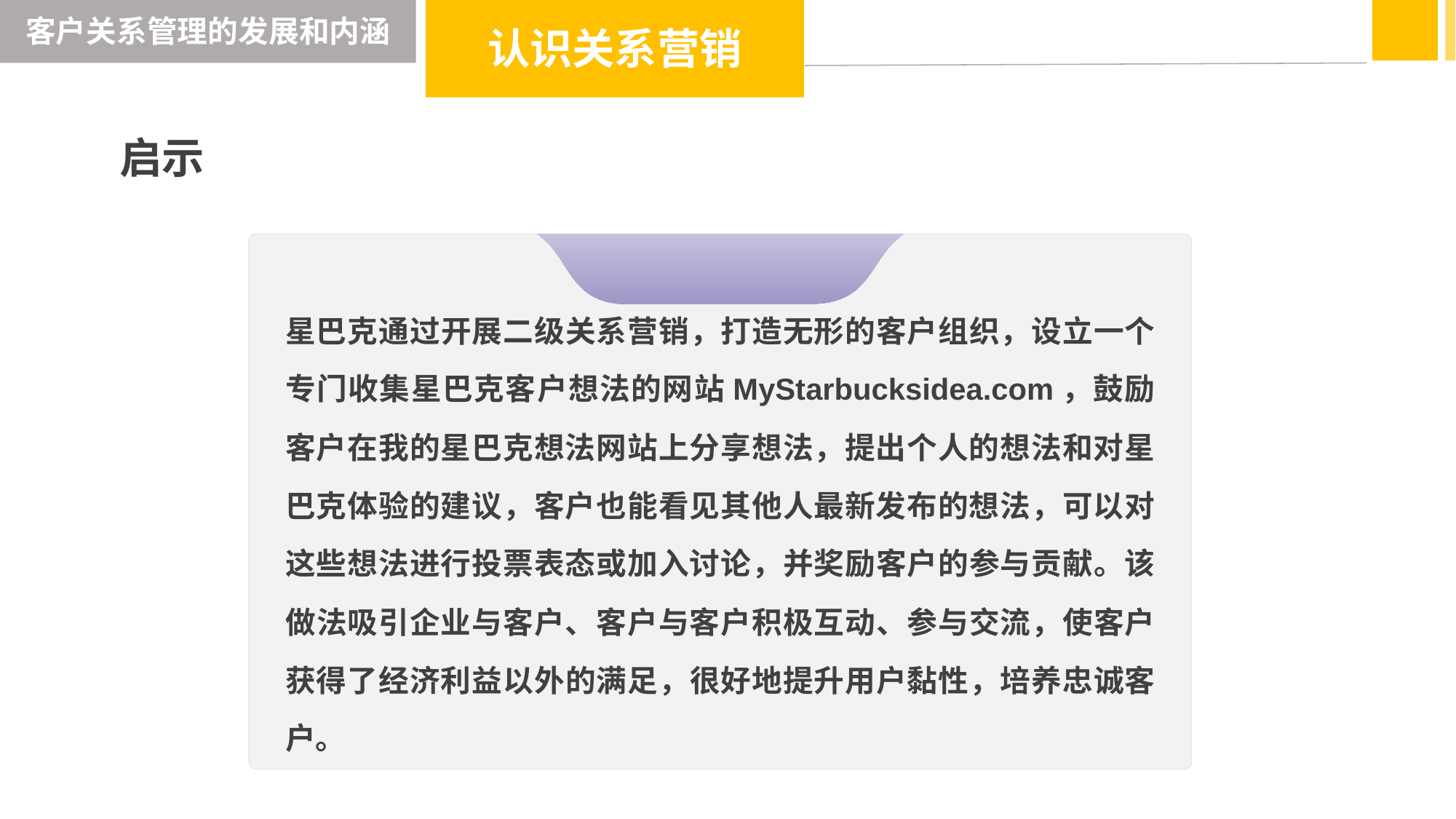

客户关系管理的发展和内涵
认识关系营销
启示
星巴克通过开展二级关系营销，打造无形的客户组织，设立一个专门收集星巴克客户想法的网站MyStarbucksidea.com，鼓励客户在我的星巴克想法网站上分享想法，提出个人的想法和对星巴克体验的建议，客户也能看见其他人最新发布的想法，可以对这些想法进行投票表态或加入讨论，并奖励客户的参与贡献。该做法吸引企业与客户、客户与客户积极互动、参与交流，使客户获得了经济利益以外的满足，很好地提升用户黏性，培养忠诚客户。